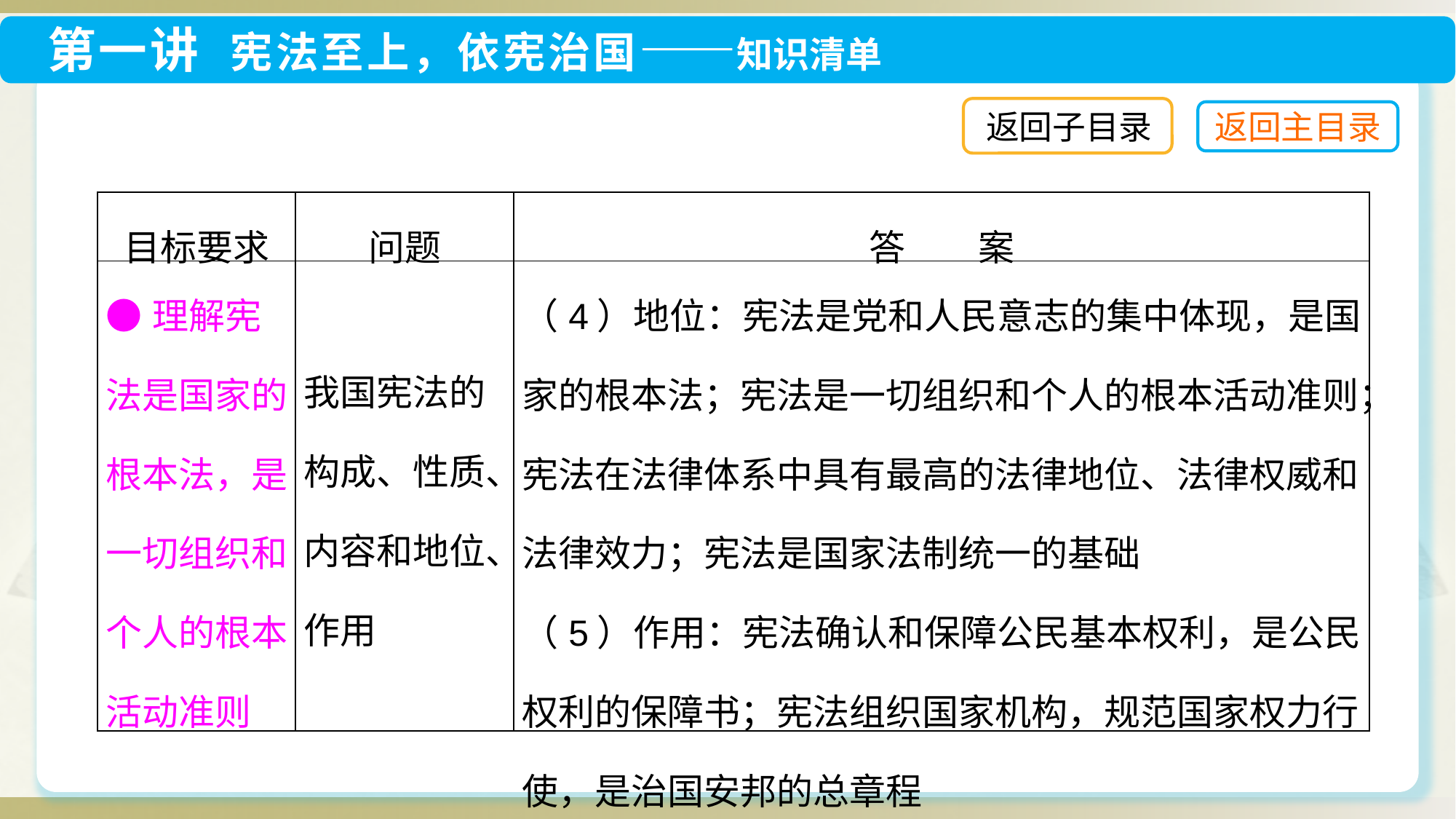

返回子目录
| 目标要求 | 问题 | 答　　案 |
| --- | --- | --- |
| ●理解宪法是国家的根本法，是一切组织和个人的根本活动准则 | 我国宪法的构成、性质、内容和地位、作用 | （4）地位：宪法是党和人民意志的集中体现，是国家的根本法；宪法是一切组织和个人的根本活动准则；宪法在法律体系中具有最高的法律地位、法律权威和法律效力；宪法是国家法制统一的基础 （5）作用：宪法确认和保障公民基本权利，是公民权利的保障书；宪法组织国家机构，规范国家权力行使，是治国安邦的总章程 |